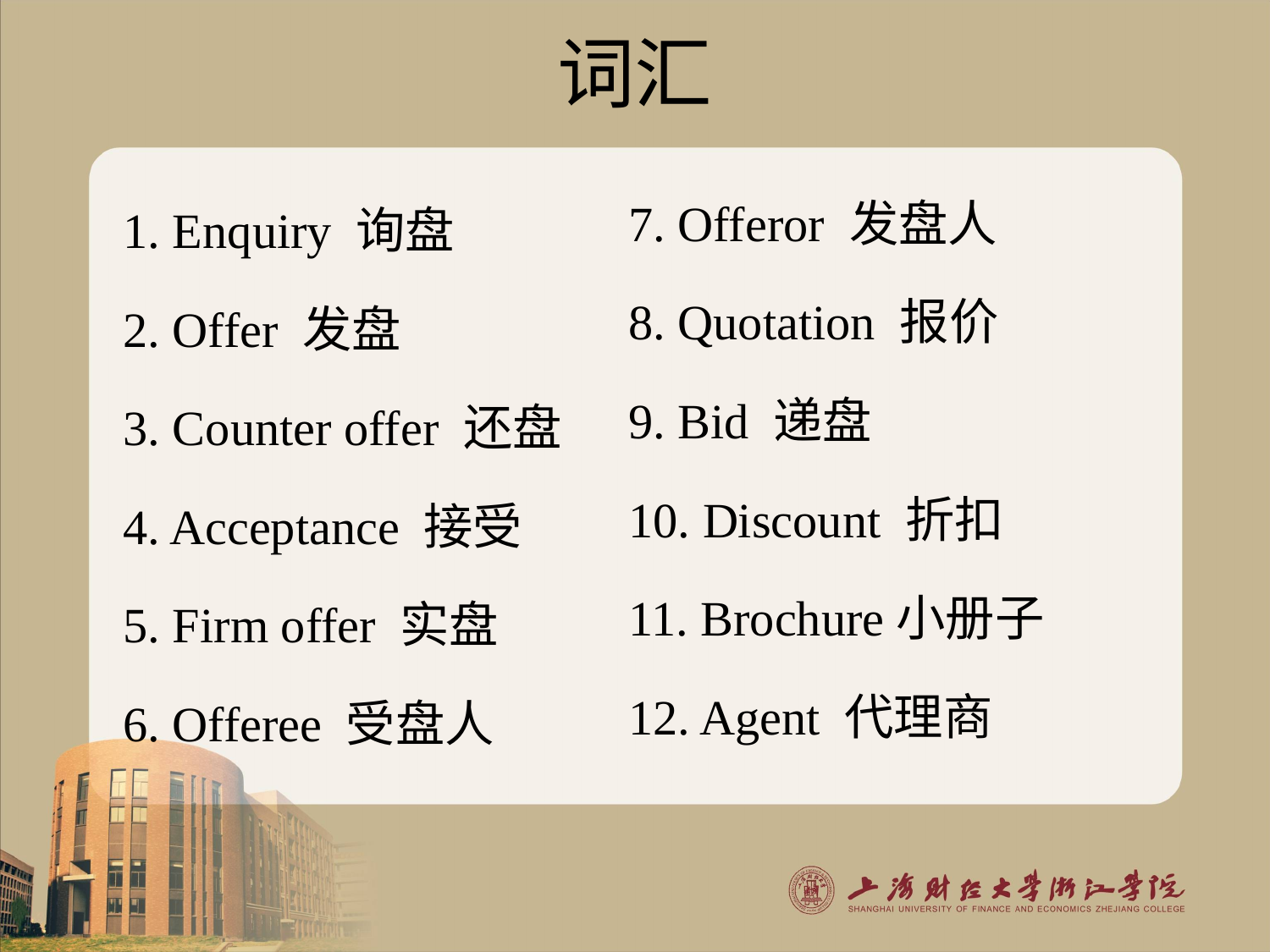

# 词汇
7. Offeror 发盘人
8. Quotation 报价
9. Bid 递盘
10. Discount 折扣
11. Brochure小册子
12. Agent 代理商
1. Enquiry 询盘
2. Offer 发盘
3. Counter offer 还盘
4. Acceptance 接受
5. Firm offer 实盘
6. Offeree 受盘人